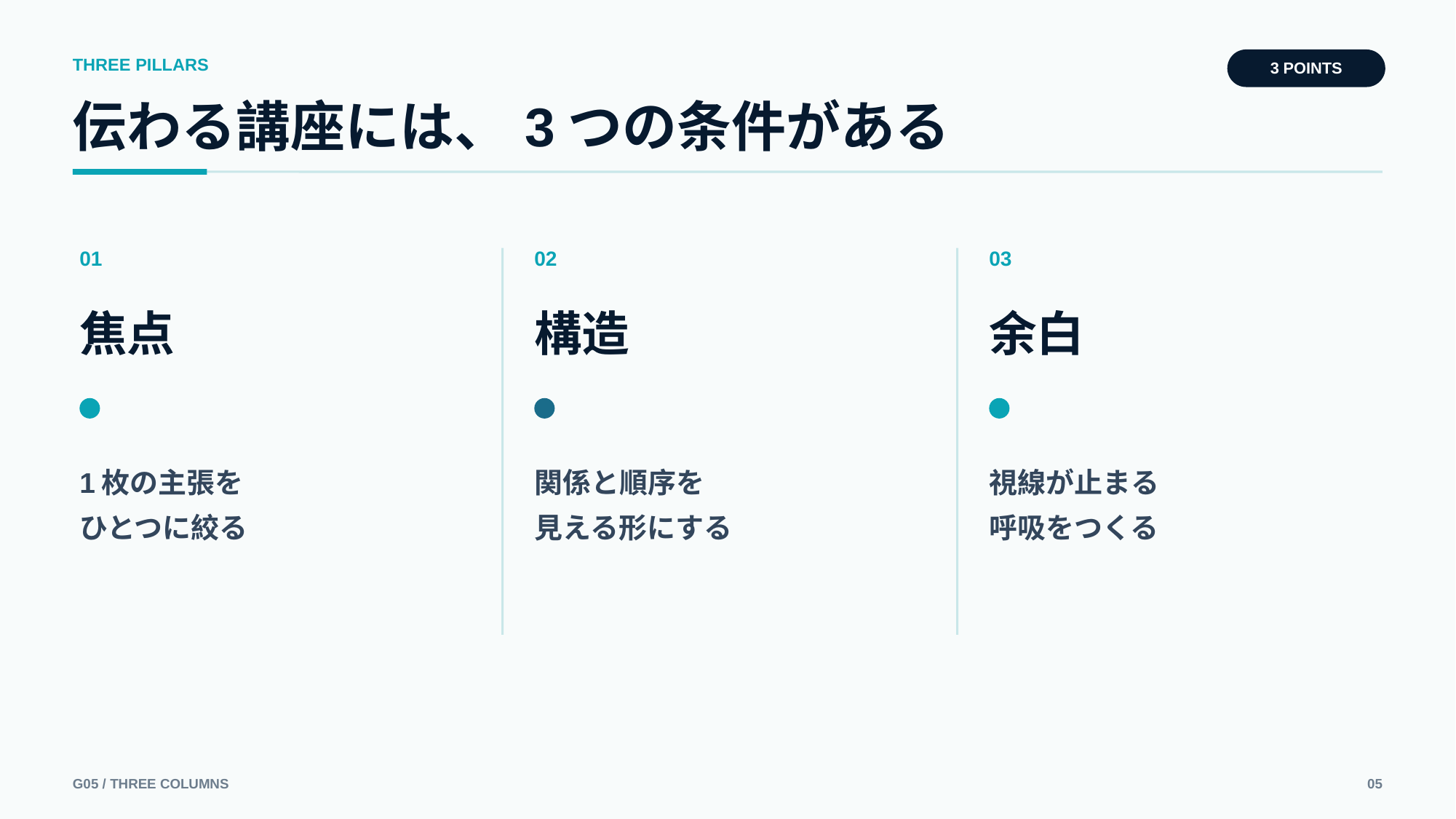

THREE PILLARS
3 POINTS
伝わる講座には、3つの条件がある

01
02
03

焦点
構造
余白

1枚の主張を
ひとつに絞る
関係と順序を
見える形にする
視線が止まる
呼吸をつくる
G05 / THREE COLUMNS
05